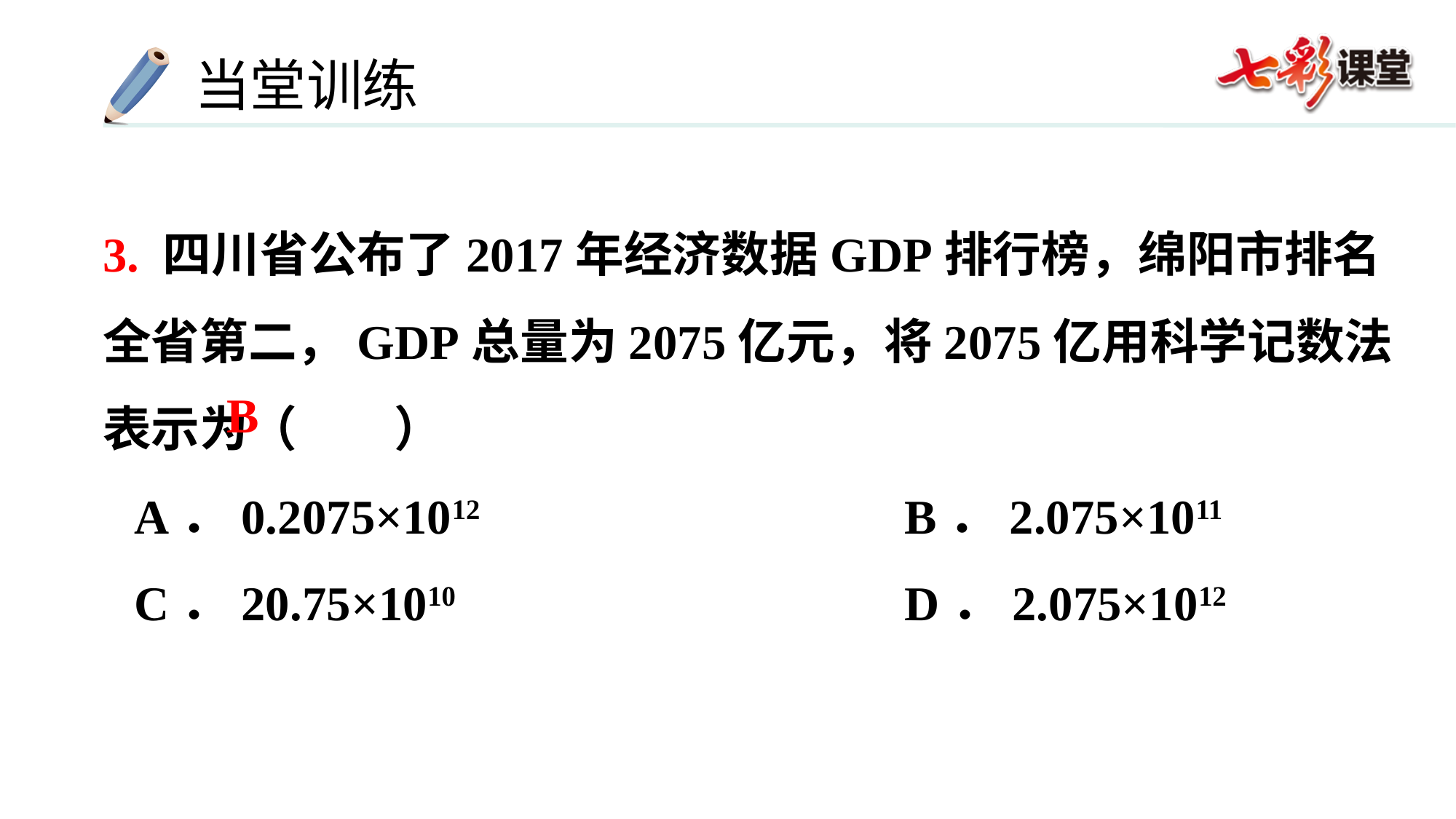

3. 四川省公布了2017年经济数据GDP排行榜，绵阳市排名全省第二，GDP总量为2075亿元，将2075亿用科学记数法表示为（　　）
A．0.2075×1012	                              B．2.075×1011
C．20.75×1010	                              D．2.075×1012
B